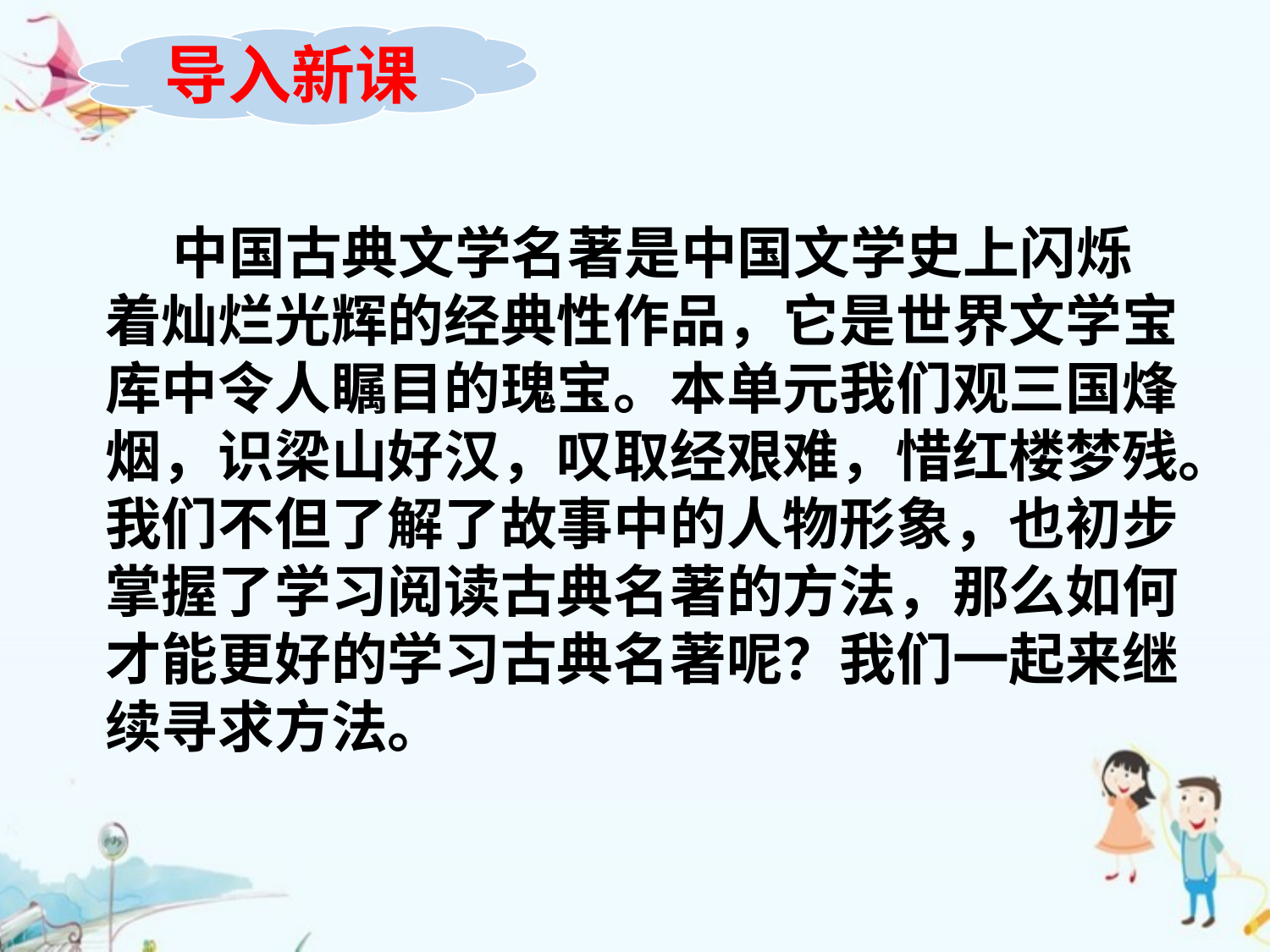

导入新课
      中国古典文学名著是中国文学史上闪烁着灿烂光辉的经典性作品，它是世界文学宝库中令人瞩目的瑰宝。本单元我们观三国烽烟，识梁山好汉，叹取经艰难，惜红楼梦残。我们不但了解了故事中的人物形象，也初步掌握了学习阅读古典名著的方法，那么如何才能更好的学习古典名著呢？我们一起来继续寻求方法。